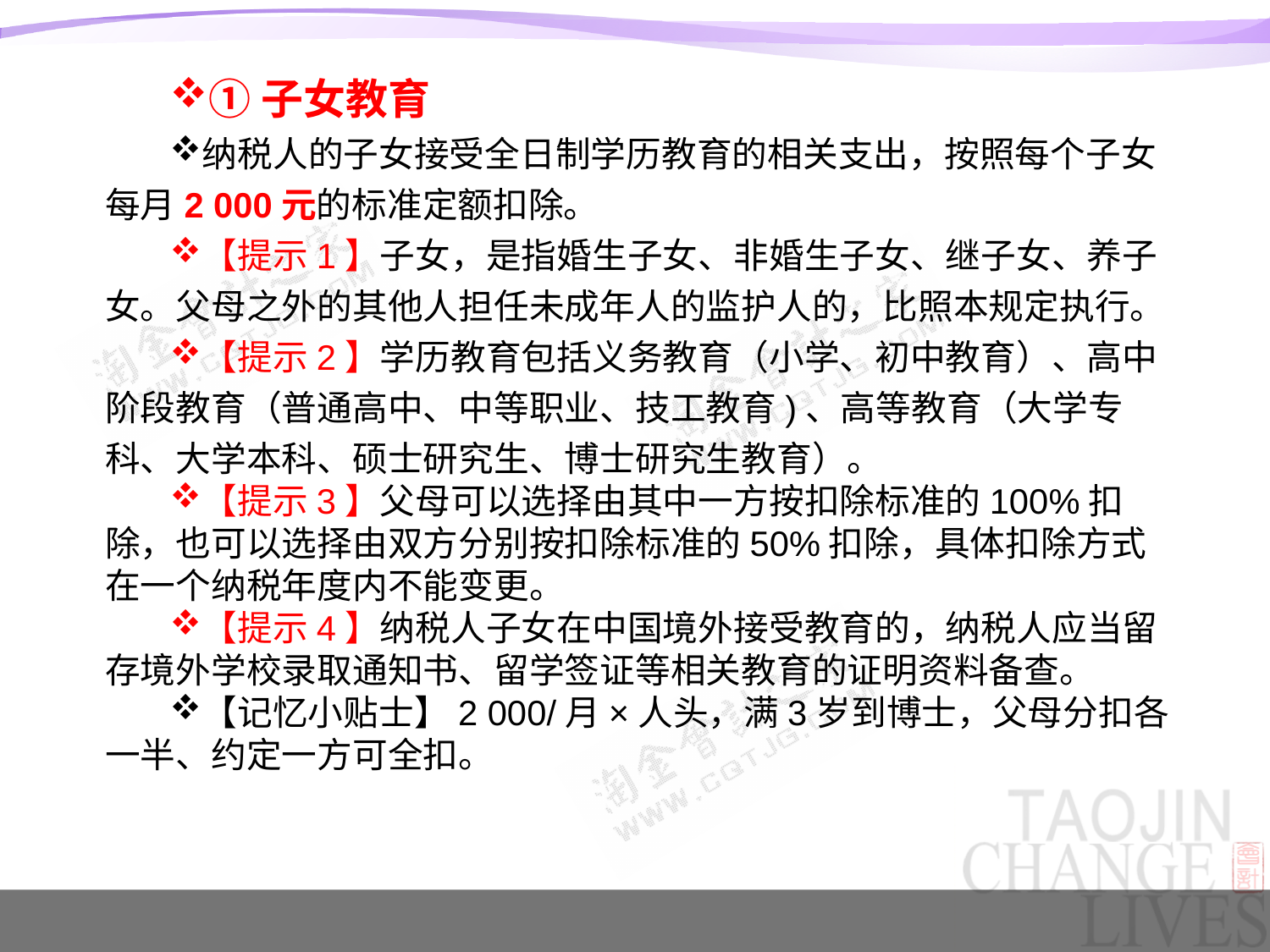

①子女教育
纳税人的子女接受全日制学历教育的相关支出，按照每个子女每月2 000元的标准定额扣除。
【提示1】子女，是指婚生子女、非婚生子女、继子女、养子女。父母之外的其他人担任未成年人的监护人的，比照本规定执行。
【提示2】学历教育包括义务教育（小学、初中教育）、高中阶段教育（普通高中、中等职业、技工教育)、高等教育（大学专科、大学本科、硕士研究生、博士研究生教育）。
【提示3】父母可以选择由其中一方按扣除标准的100%扣除，也可以选择由双方分别按扣除标准的50%扣除，具体扣除方式在一个纳税年度内不能变更。
【提示4】纳税人子女在中国境外接受教育的，纳税人应当留存境外学校录取通知书、留学签证等相关教育的证明资料备查。
【记忆小贴士】2 000/月×人头，满3岁到博士，父母分扣各一半、约定一方可全扣。

#